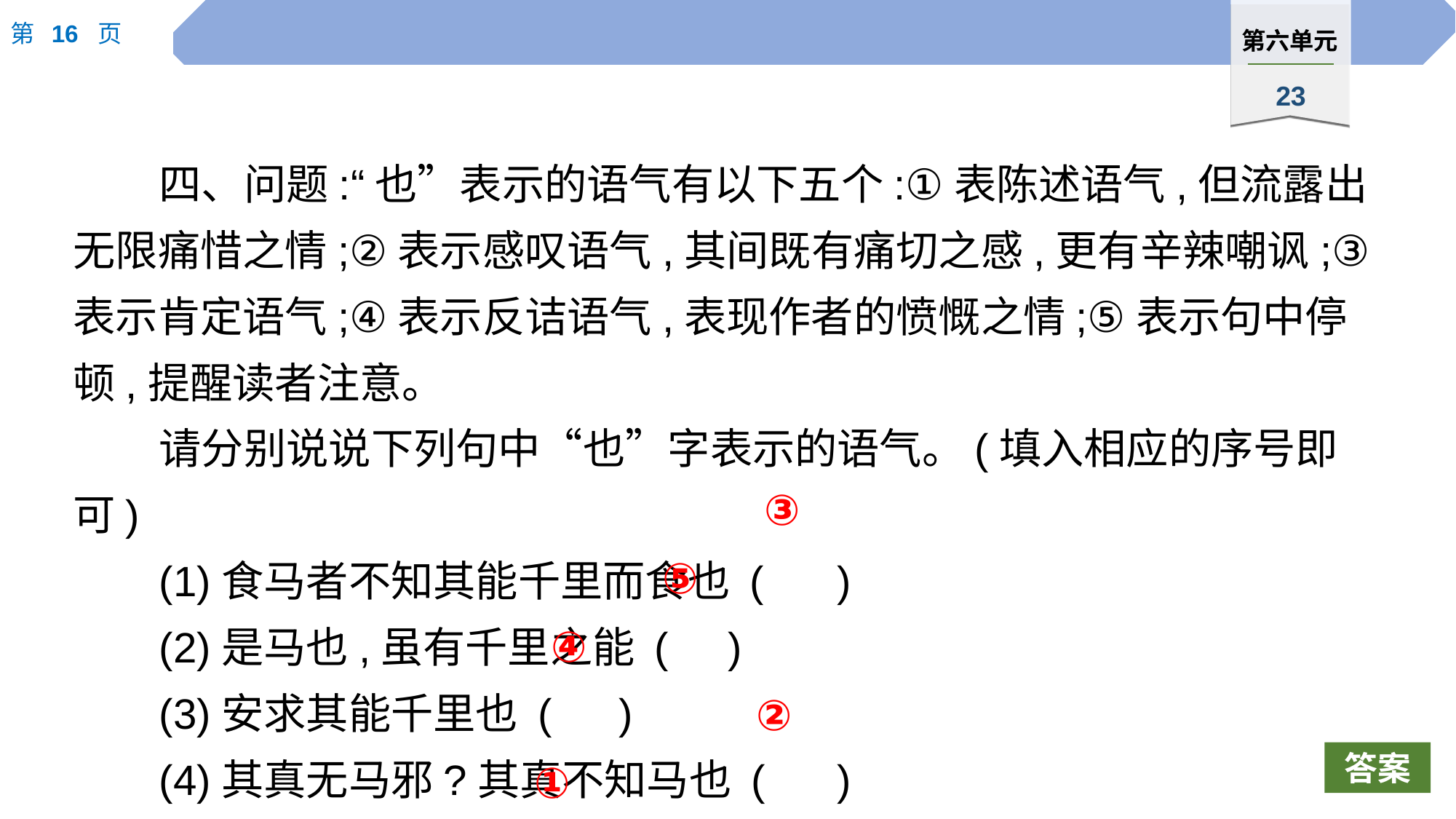

四、问题:“也”表示的语气有以下五个:①表陈述语气,但流露出无限痛惜之情;②表示感叹语气,其间既有痛切之感,更有辛辣嘲讽;③表示肯定语气;④表示反诘语气,表现作者的愤慨之情;⑤表示句中停顿,提醒读者注意。
请分别说说下列句中“也”字表示的语气。(填入相应的序号即可)
(1)食马者不知其能千里而食也 (	)
(2)是马也,虽有千里之能 (	)
(3)安求其能千里也 (	)
(4)其真无马邪?其真不知马也 (	)
(5)不以千里称也 (		)
③
⑤
④
②
①
答案